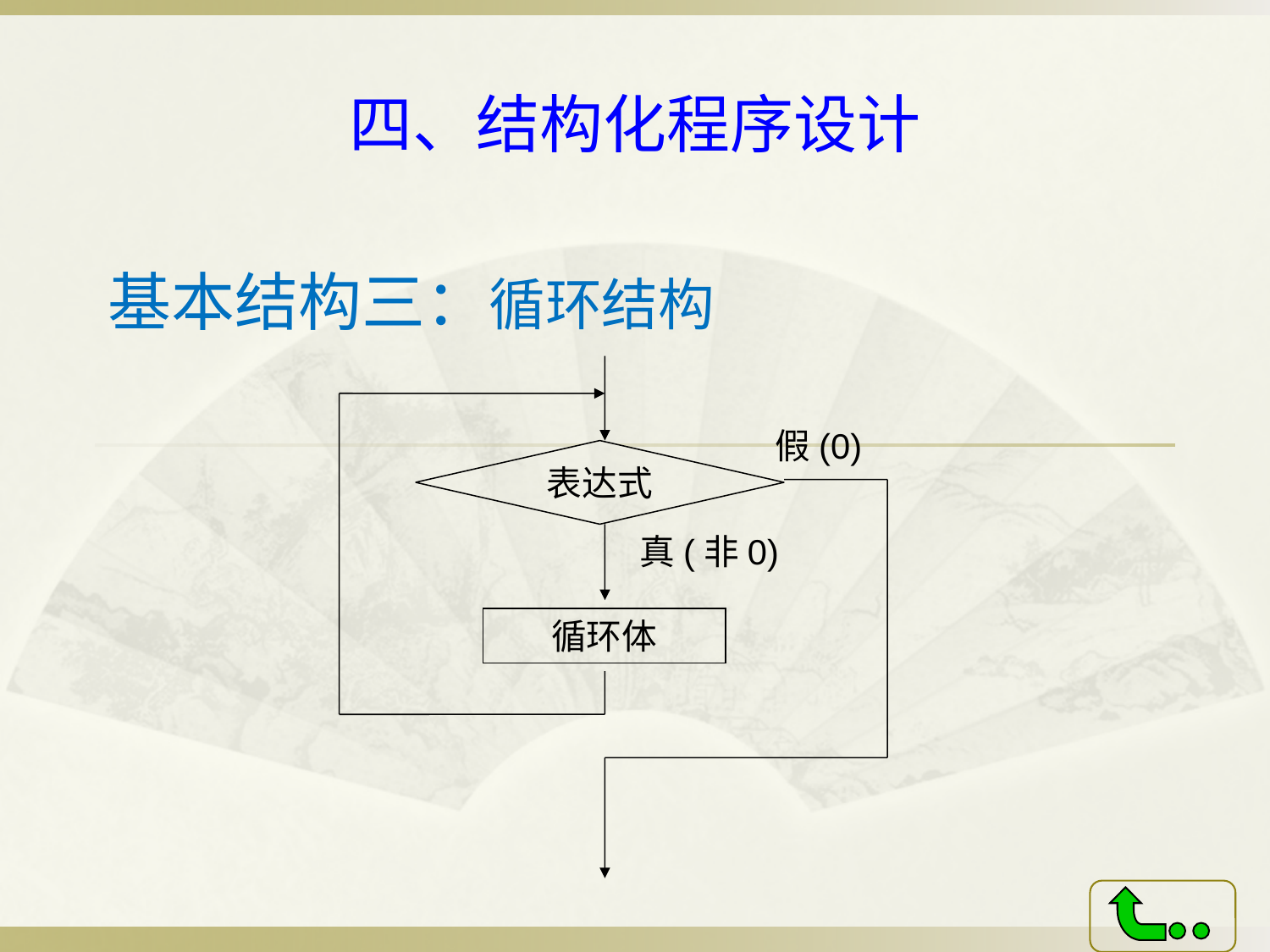

# 四、结构化程序设计
基本结构三：循环结构

假(0)
表达式

真(非0)

循环体